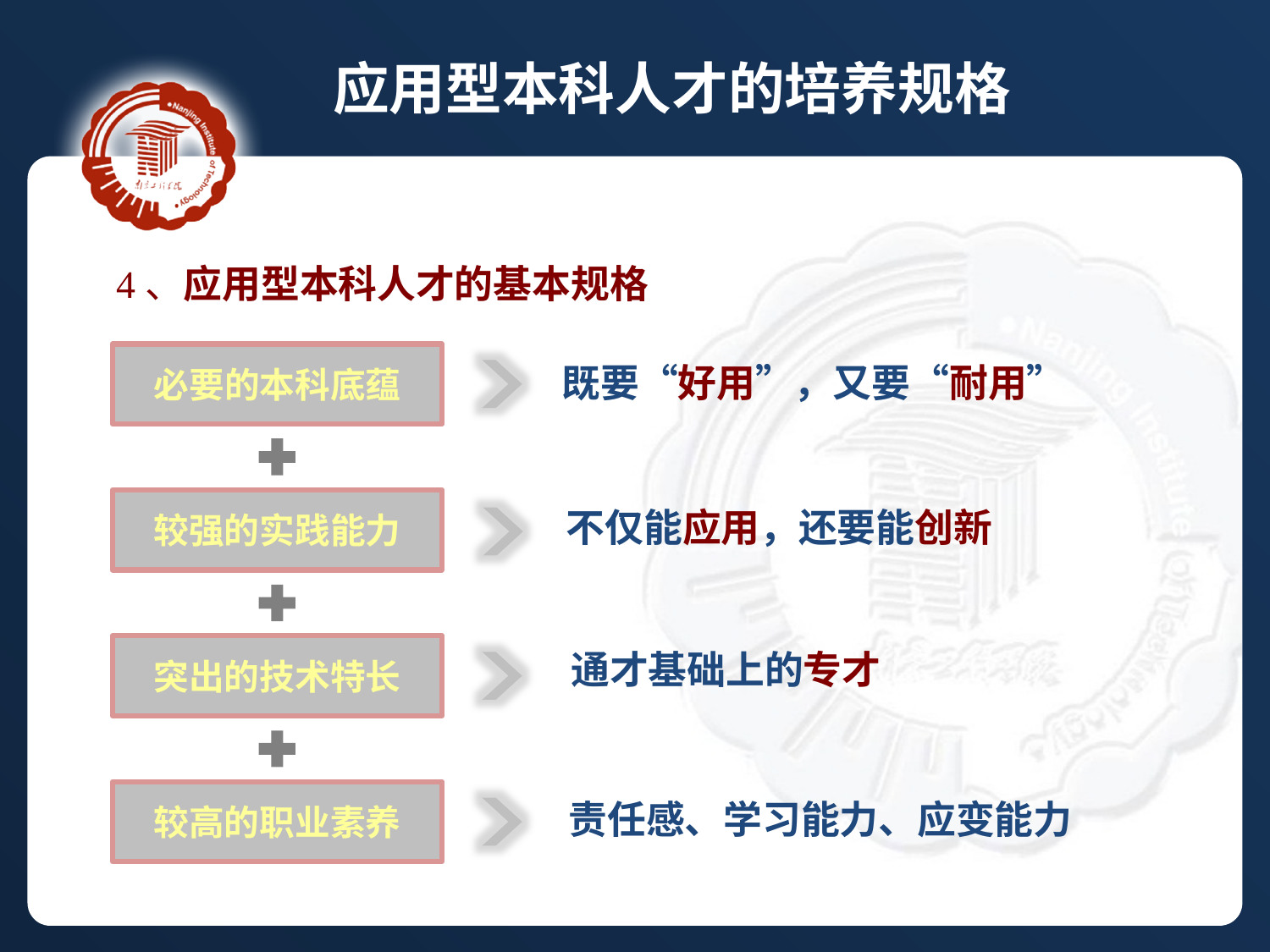

应用型本科人才的培养规格
4、应用型本科人才的基本规格
必要的本科底蕴
既要“好用”，又要“耐用”

较强的实践能力
不仅能应用，还要能创新

突出的技术特长
通才基础上的专才

较高的职业素养
     责任感、学习能力、应变能力